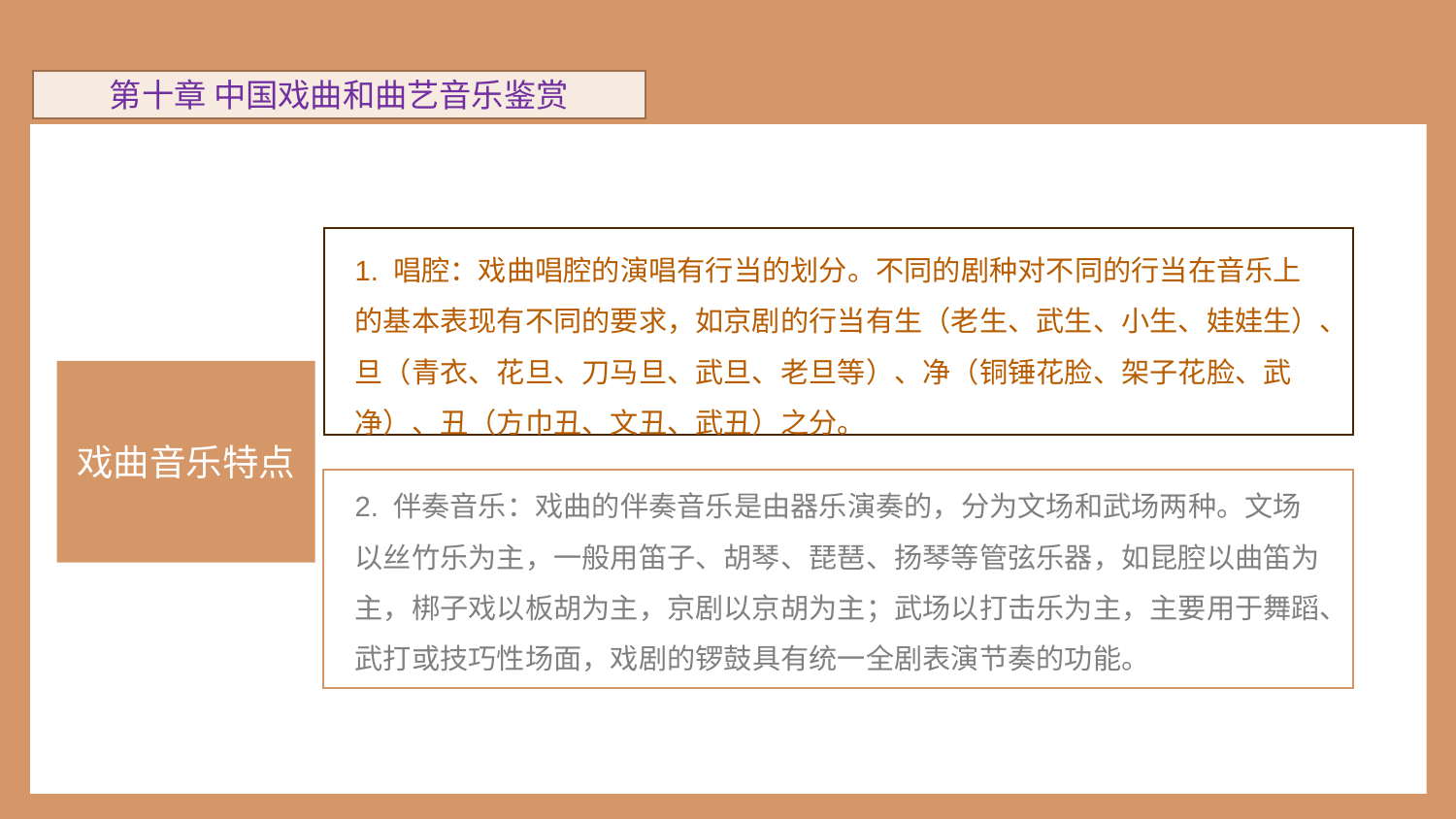

第十章 中国戏曲和曲艺音乐鉴赏

1. 唱腔：戏曲唱腔的演唱有行当的划分。不同的剧种对不同的行当在音乐上的基本表现有不同的要求，如京剧的行当有生（老生、武生、小生、娃娃生）、旦（青衣、花旦、刀马旦、武旦、老旦等）、净（铜锤花脸、架子花脸、武净）、丑（方巾丑、文丑、武丑）之分。
记谱法
戏曲音乐特点
2. 伴奏音乐：戏曲的伴奏音乐是由器乐演奏的，分为文场和武场两种。文场以丝竹乐为主，一般用笛子、胡琴、琵琶、扬琴等管弦乐器，如昆腔以曲笛为主，梆子戏以板胡为主，京剧以京胡为主；武场以打击乐为主，主要用于舞蹈、武打或技巧性场面，戏剧的锣鼓具有统一全剧表演节奏的功能。

记录音乐